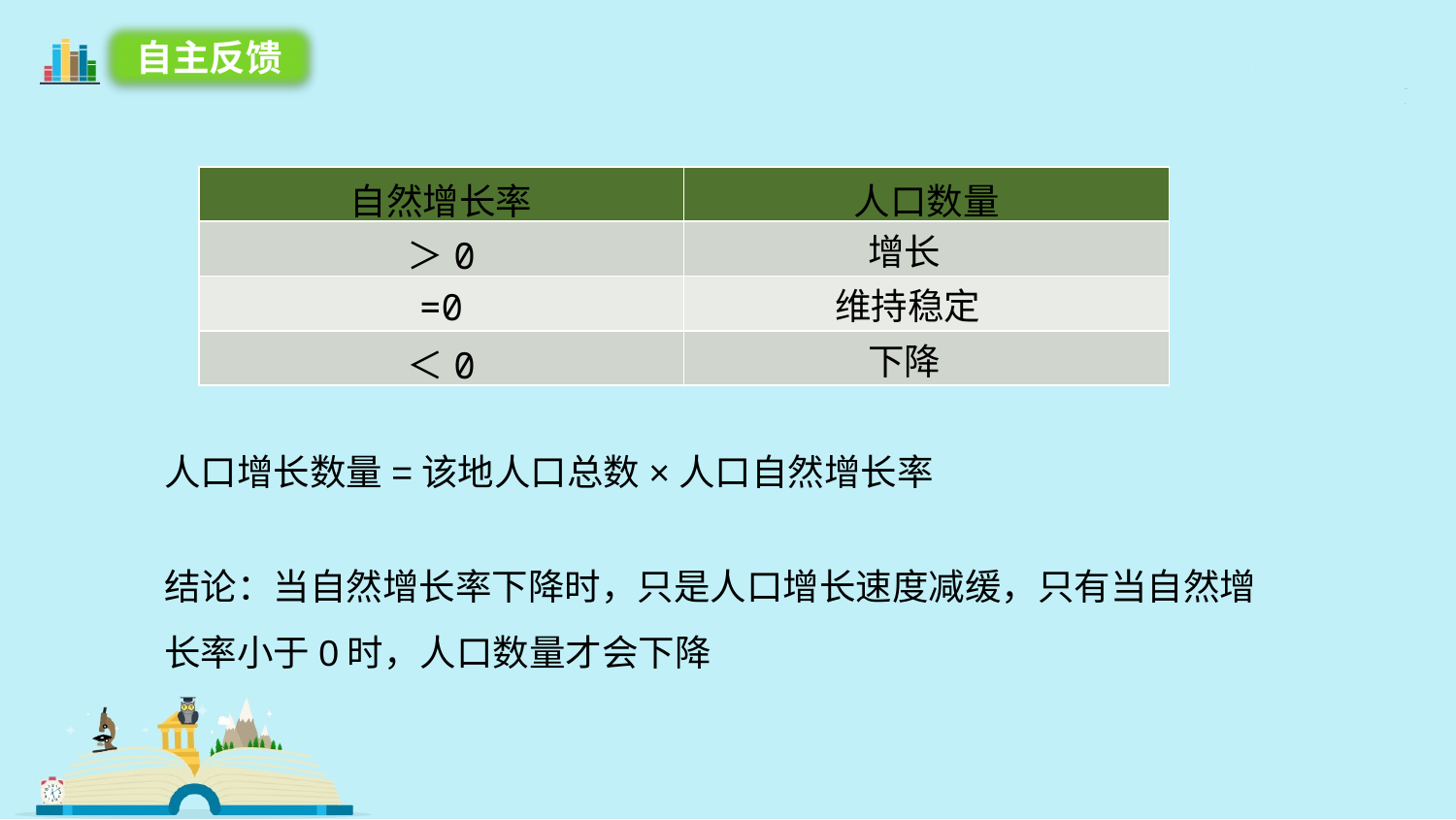

自主反馈
| 自然增长率 | 人口数量 |
| --- | --- |
| ＞0 |  |
| =0 |  |
| ＜0 |  |
增长
维持稳定
下降
人口增长数量=该地人口总数×人口自然增长率
结论：当自然增长率下降时，只是人口增长速度减缓，只有当自然增长率小于0时，人口数量才会下降